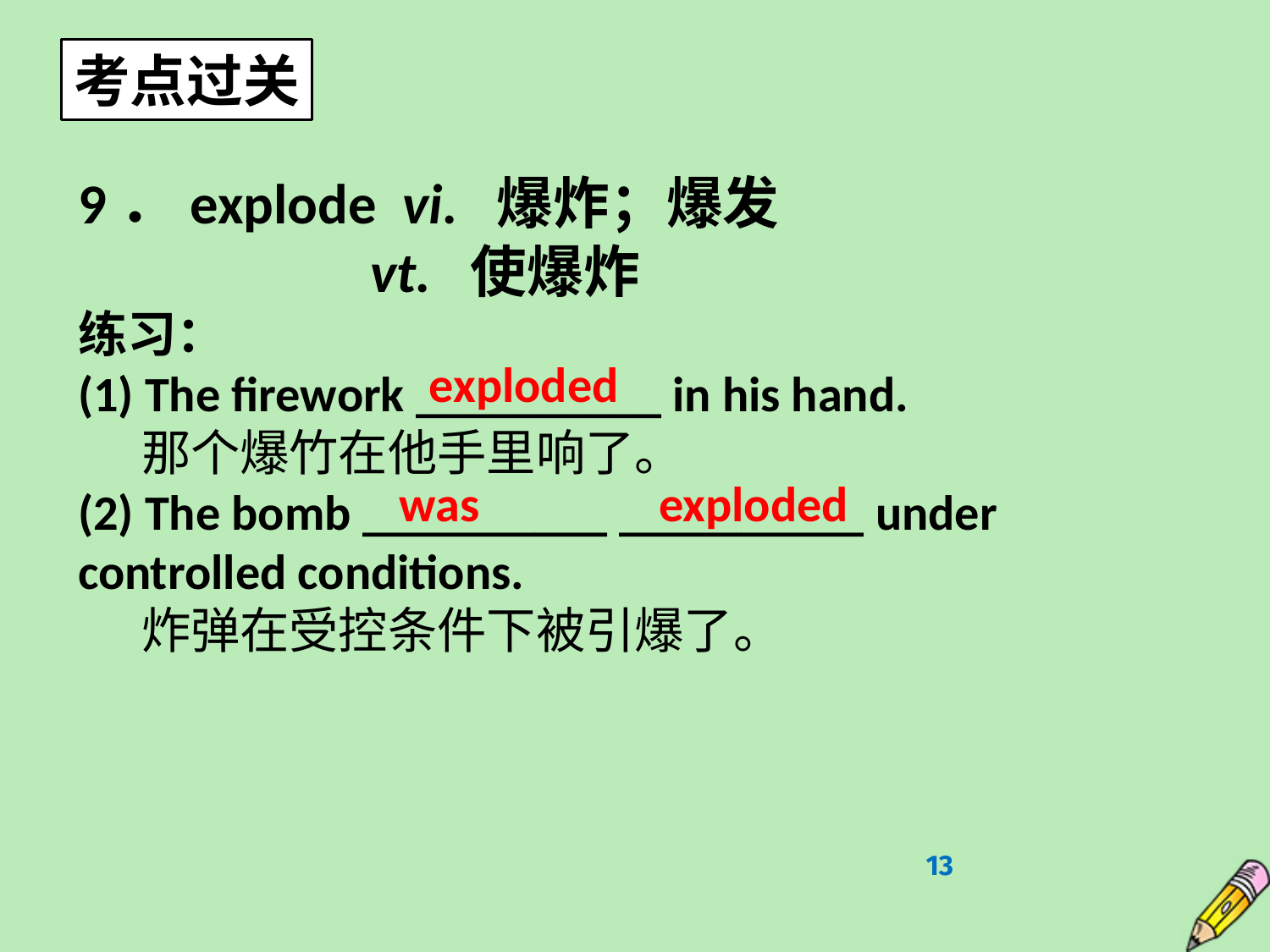

考点过关
9．explode  vi.  爆炸；爆发
                       vt.  使爆炸
练习：
(1) The firework __________ in his hand.
那个爆竹在他手里响了。
(2) The bomb __________ __________ under controlled conditions.
炸弹在受控条件下被引爆了。

exploded
was                exploded
13